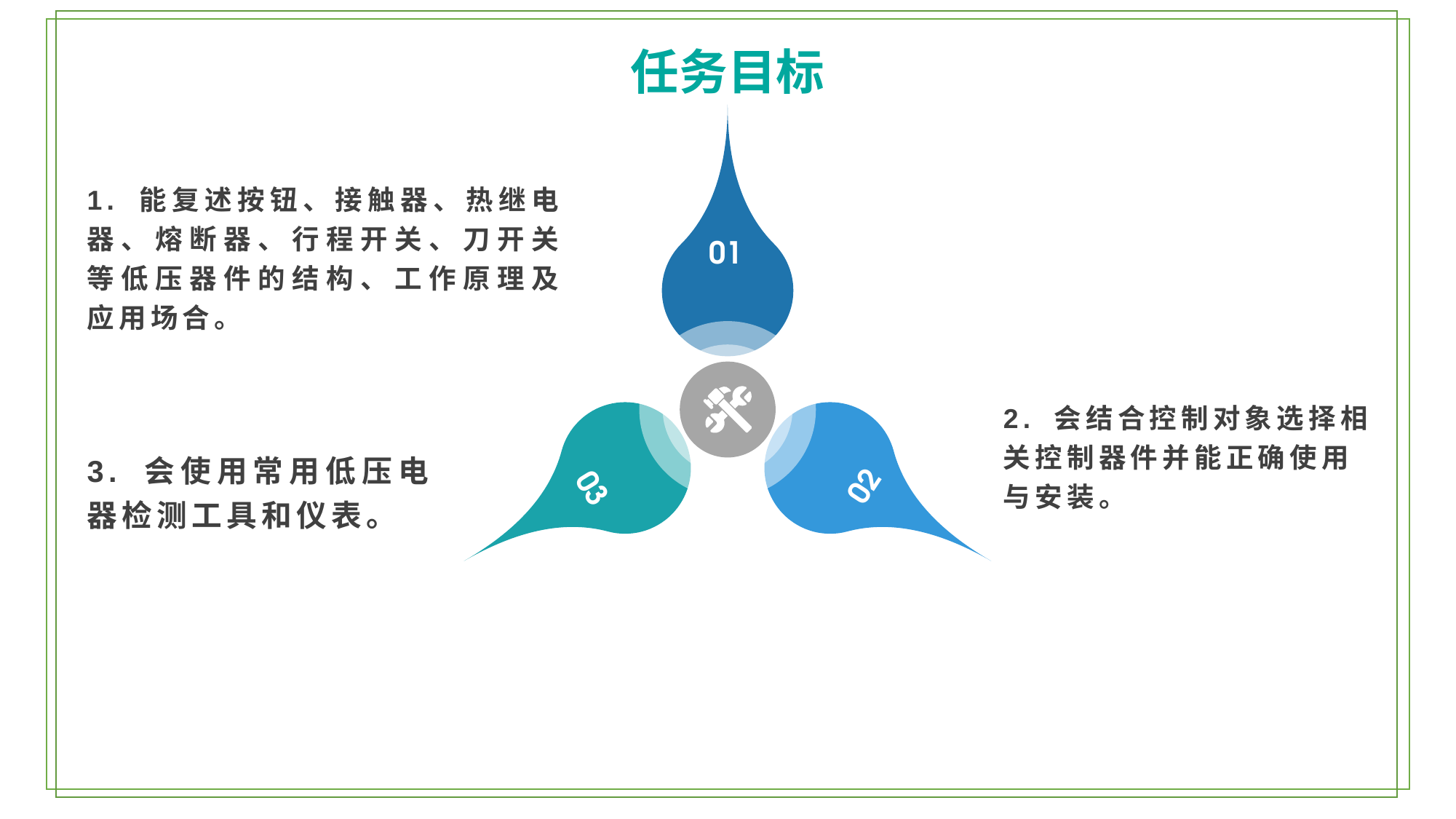

任务目标
1. 能复述按钮、接触器、热继电器、熔断器、行程开关、刀开关等低压器件的结构、工作原理及应用场合。

01

2. 会结合控制对象选择相关控制器件并能正确使用与安装。

3. 会使用常用低压电器检测工具和仪表。
02
03